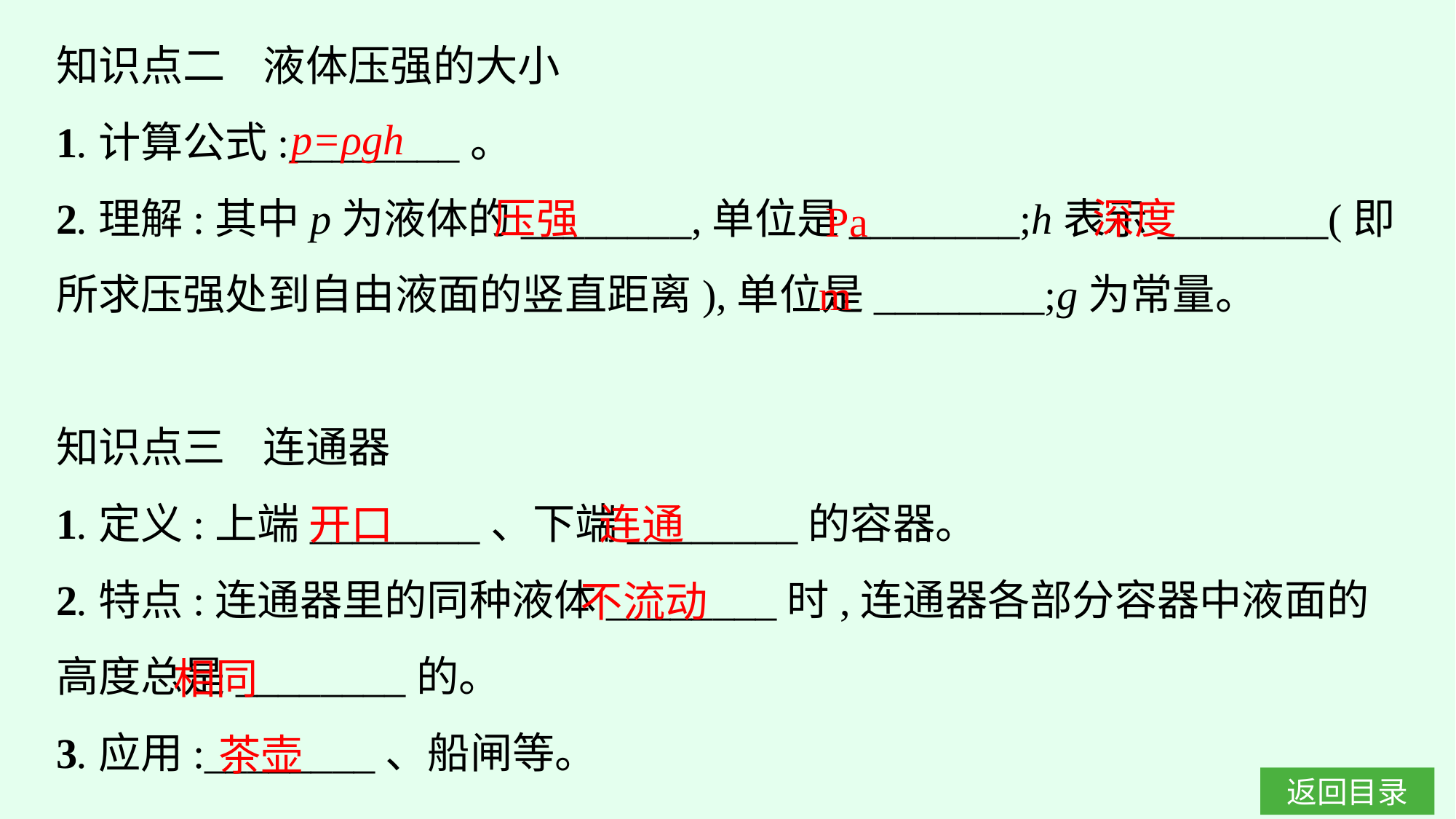

知识点二    液体压强的大小
1.计算公式:________。
2.理解:其中p为液体的________,单位是________;h表示________(即所求压强处到自由液面的竖直距离),单位是________;g为常量。

知识点三    连通器
1.定义:上端________、下端________的容器。
2.特点:连通器里的同种液体________时,连通器各部分容器中液面的高度总是________的。
3.应用:________、船闸等。
p=ρgh
深度
压强
Pa
m
开口
连通
不流动
相同
茶壶